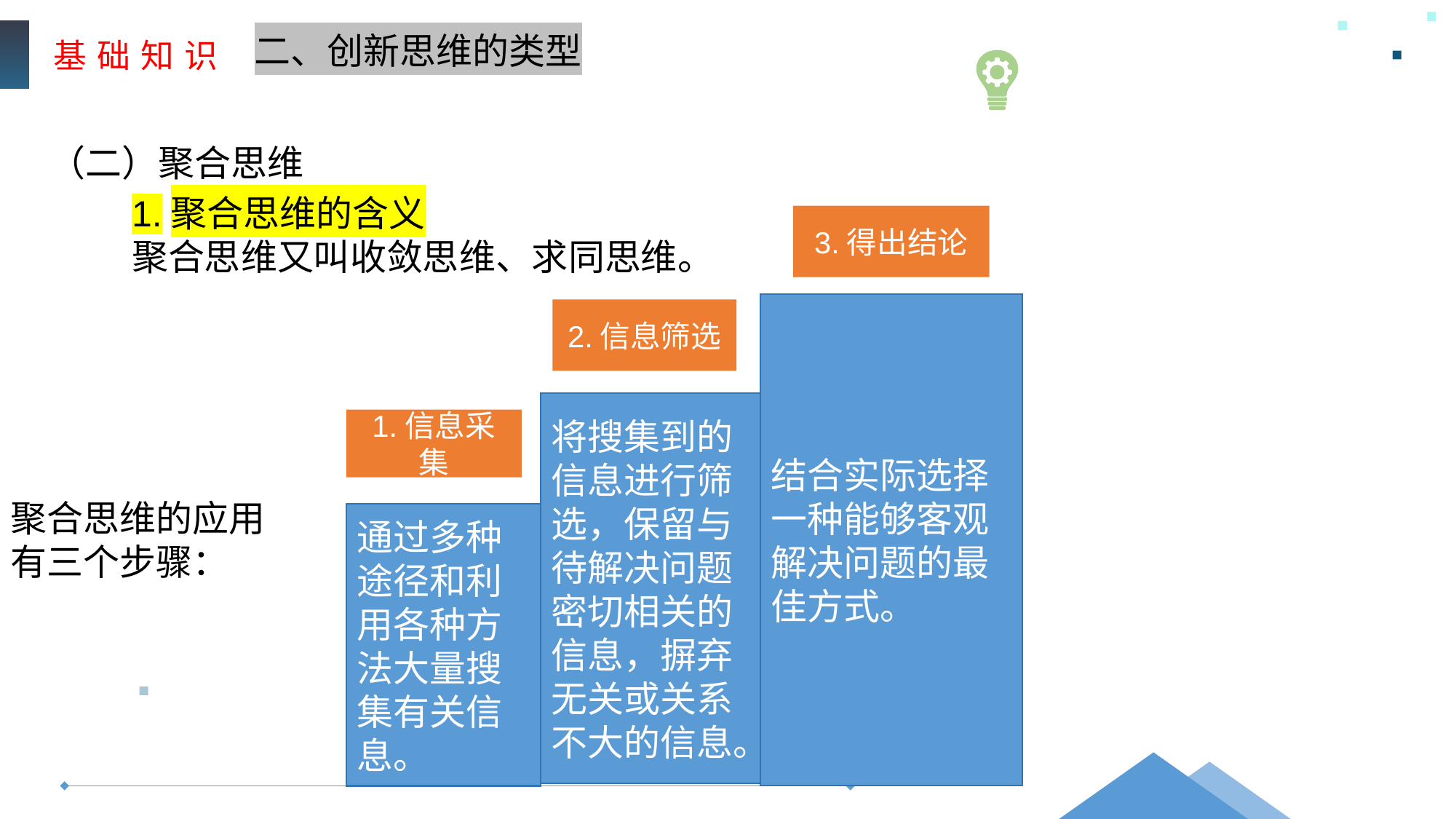

基 础 知 识

二、创新思维的类型

（二）聚合思维
1.聚合思维的含义
聚合思维又叫收敛思维、求同思维。
3.得出结论
结合实际选择一种能够客观解决问题的最佳方式。
2.信息筛选
将搜集到的信息进行筛选，保留与待解决问题密切相关的
信息，摒弃无关或关系不大的信息。
1.信息采集
聚合思维的应用有三个步骤：
通过多种途径和利用各种方法大量搜集有关信息。